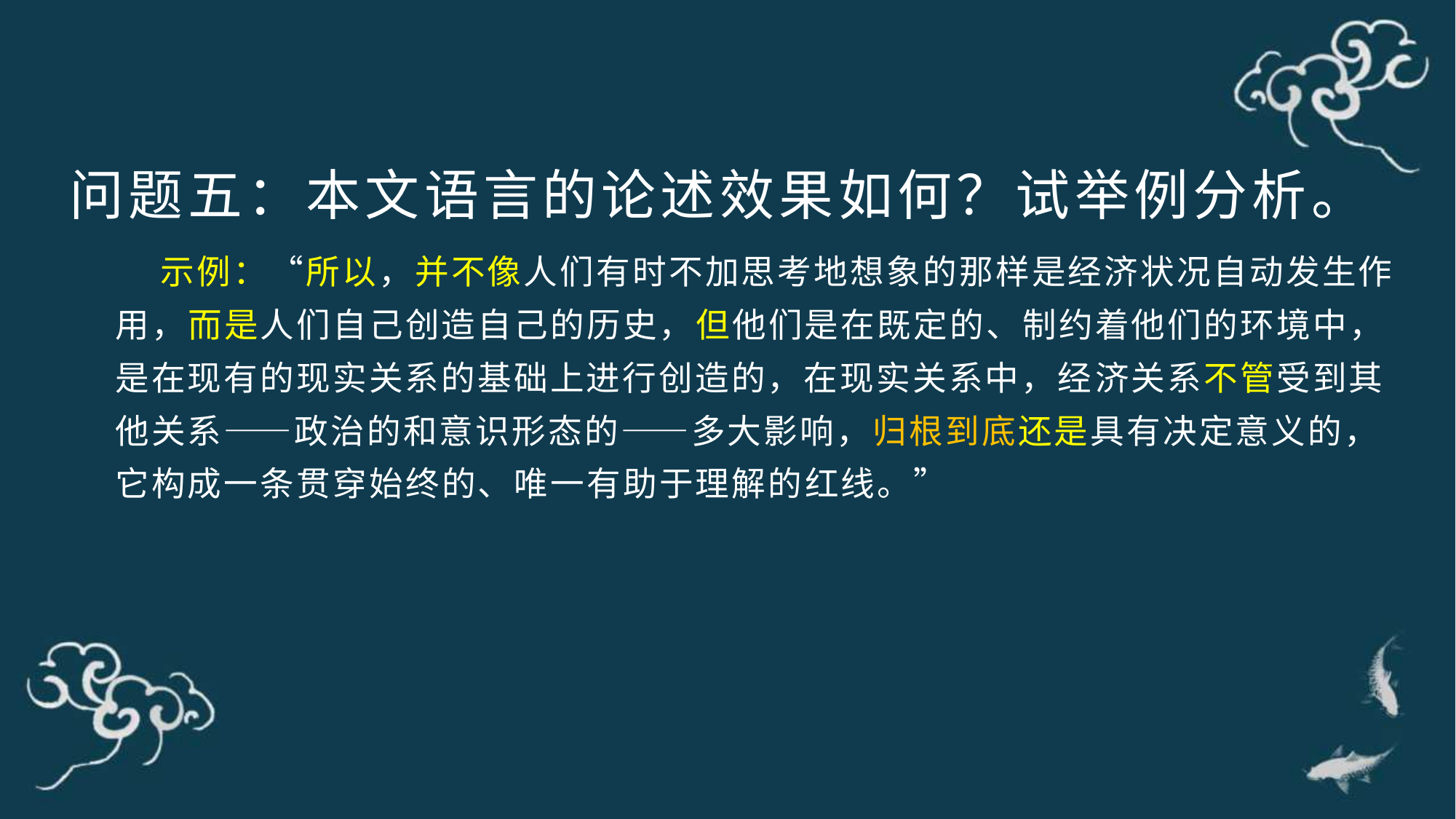

# 问题五：本文语言的论述效果如何？试举例分析。
     示例：“所以，并不像人们有时不加思考地想象的那样是经济状况自动发生作用，而是人们自己创造自己的历史，但他们是在既定的、制约着他们的环境中，是在现有的现实关系的基础上进行创造的，在现实关系中，经济关系不管受到其他关系——政治的和意识形态的——多大影响，归根到底还是具有决定意义的，它构成一条贯穿始终的、唯一有助于理解的红线。”